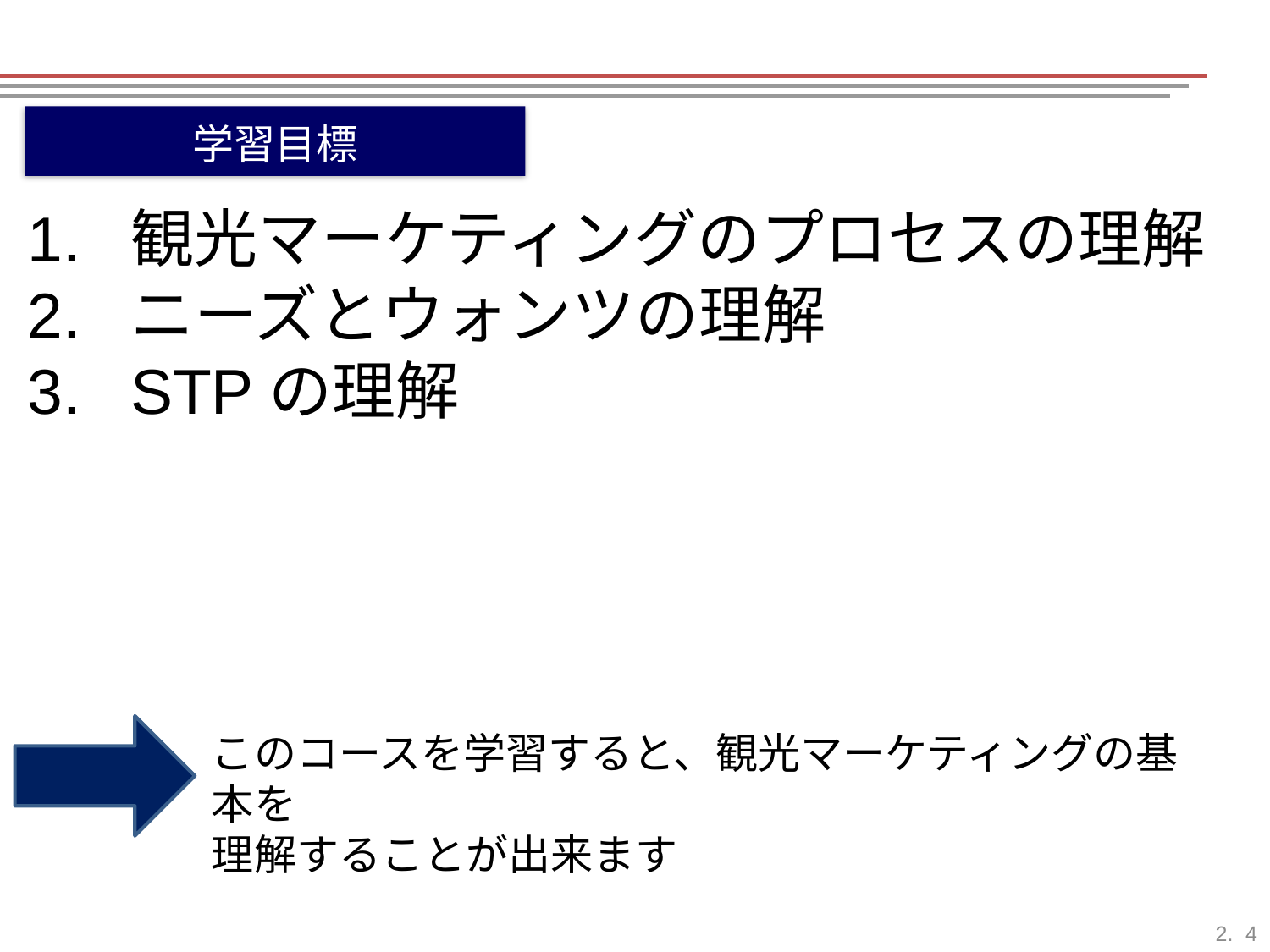

学習目標
観光マーケティングのプロセスの理解
ニーズとウォンツの理解
STPの理解

このコースを学習すると、観光マーケティングの基本を
理解することが出来ます
4